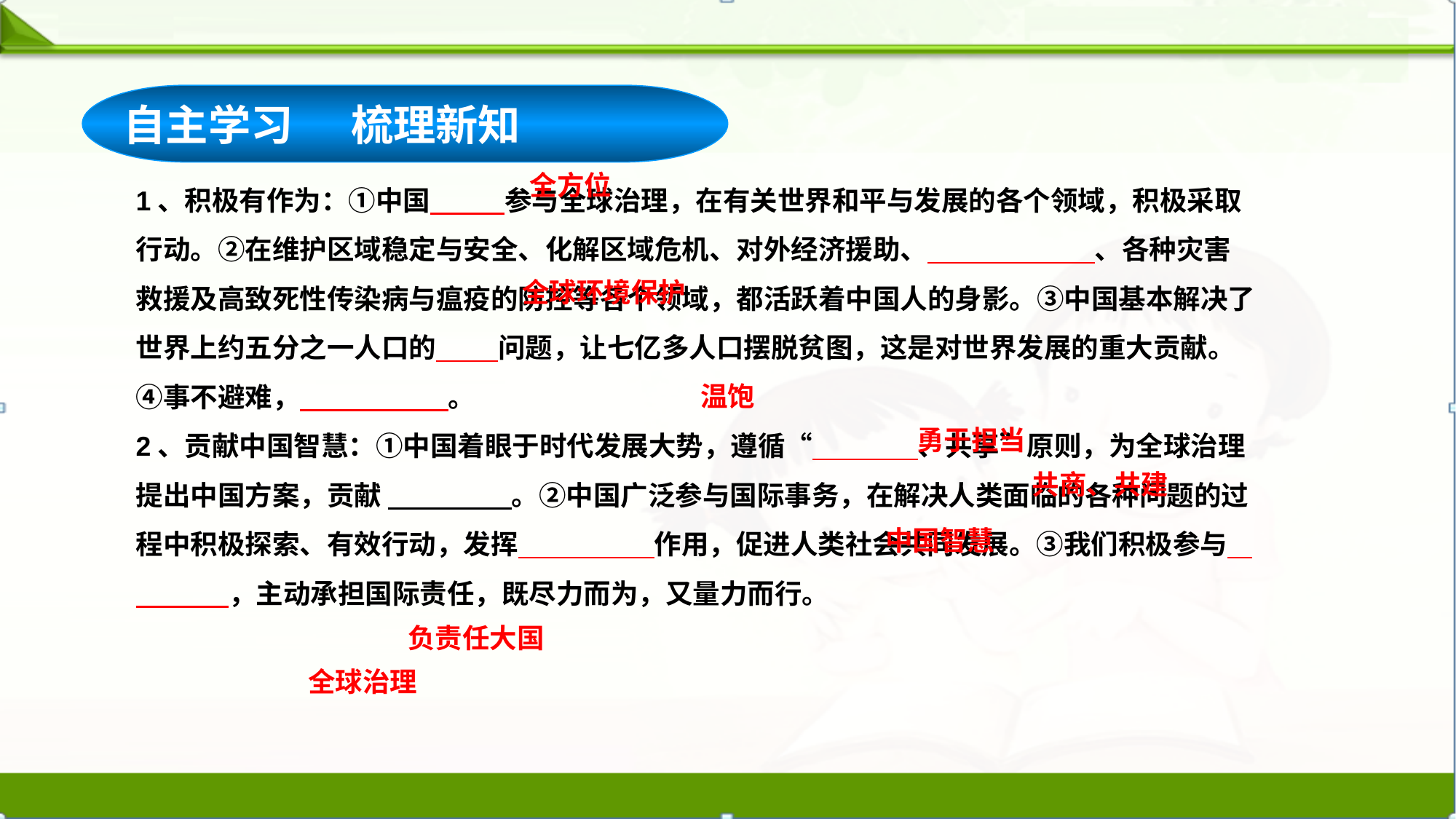

自主学习      梳理新知
1、积极有作为：①中国            参与全球治理，在有关世界和平与发展的各个领域，积极采取行动。②在维护区域稳定与安全、化解区域危机、对外经济援助、                           、各种灾害救援及高致死性传染病与瘟疫的防控等各个领域，都活跃着中国人的身影。③中国基本解决了世界上约五分之一人口的          问题，让七亿多人口摆脱贫图，这是对世界发展的重大贡献。④事不避难，                        。
2、贡献中国智慧：①中国着眼于时代发展大势，遵循“                 、共享”原则，为全球治理提出中国方案，贡献                     。②中国广泛参与国际事务，在解决人类面临的各种问题的过程中积极探索、有效行动，发挥                      作用，促进人类社会共同发展。③我们积极参与                    ，主动承担国际责任，既尽力而为，又量力而行。
全方位
全球环境保护
温饱
勇于担当
共商、共建
中国智慧
负责任大国
全球治理